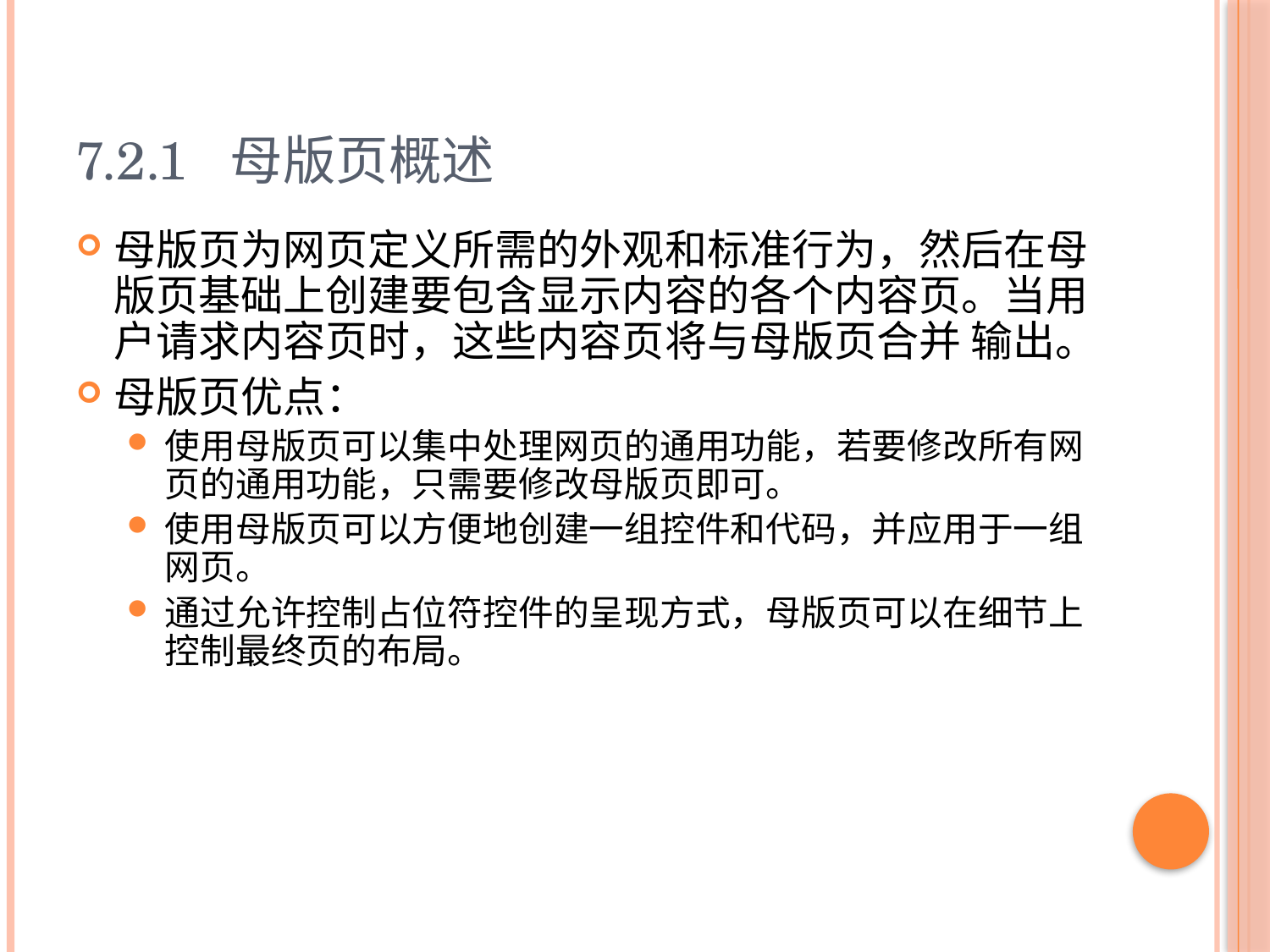

# 7.2.1  母版页概述
母版页为网页定义所需的外观和标准行为，然后在母版页基础上创建要包含显示内容的各个内容页。当用户请求内容页时，这些内容页将与母版页合并 输出。
母版页优点：
使用母版页可以集中处理网页的通用功能，若要修改所有网页的通用功能，只需要修改母版页即可。
使用母版页可以方便地创建一组控件和代码，并应用于一组网页。
通过允许控制占位符控件的呈现方式，母版页可以在细节上控制最终页的布局。
19